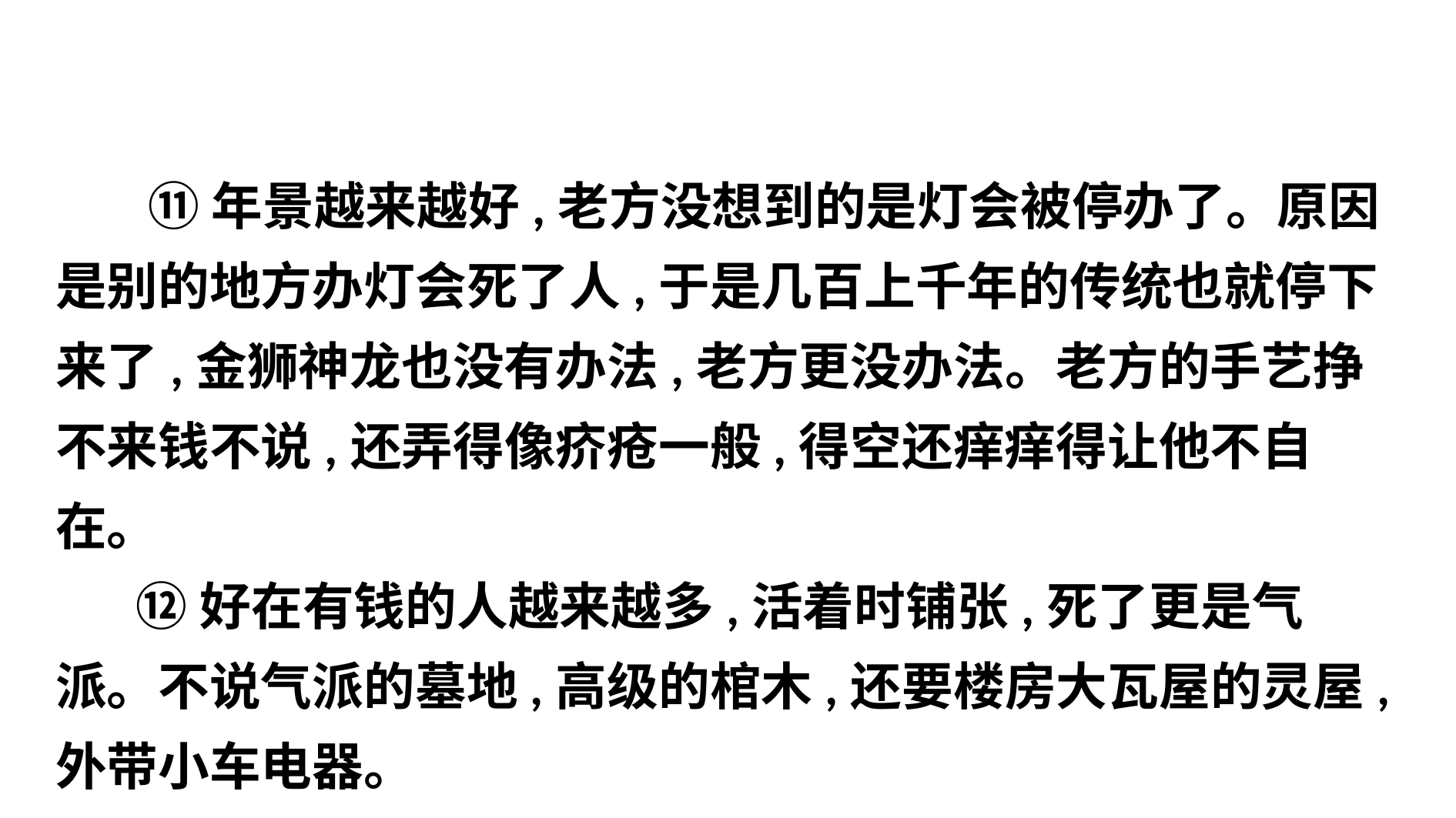

⑪年景越来越好,老方没想到的是灯会被停办了。原因是别的地方办灯会死了人,于是几百上千年的传统也就停下来了,金狮神龙也没有办法,老方更没办法。老方的手艺挣不来钱不说,还弄得像疥疮一般,得空还痒痒得让他不自在。
    ⑫好在有钱的人越来越多,活着时铺张,死了更是气派。不说气派的墓地,高级的棺木,还要楼房大瓦屋的灵屋,外带小车电器。